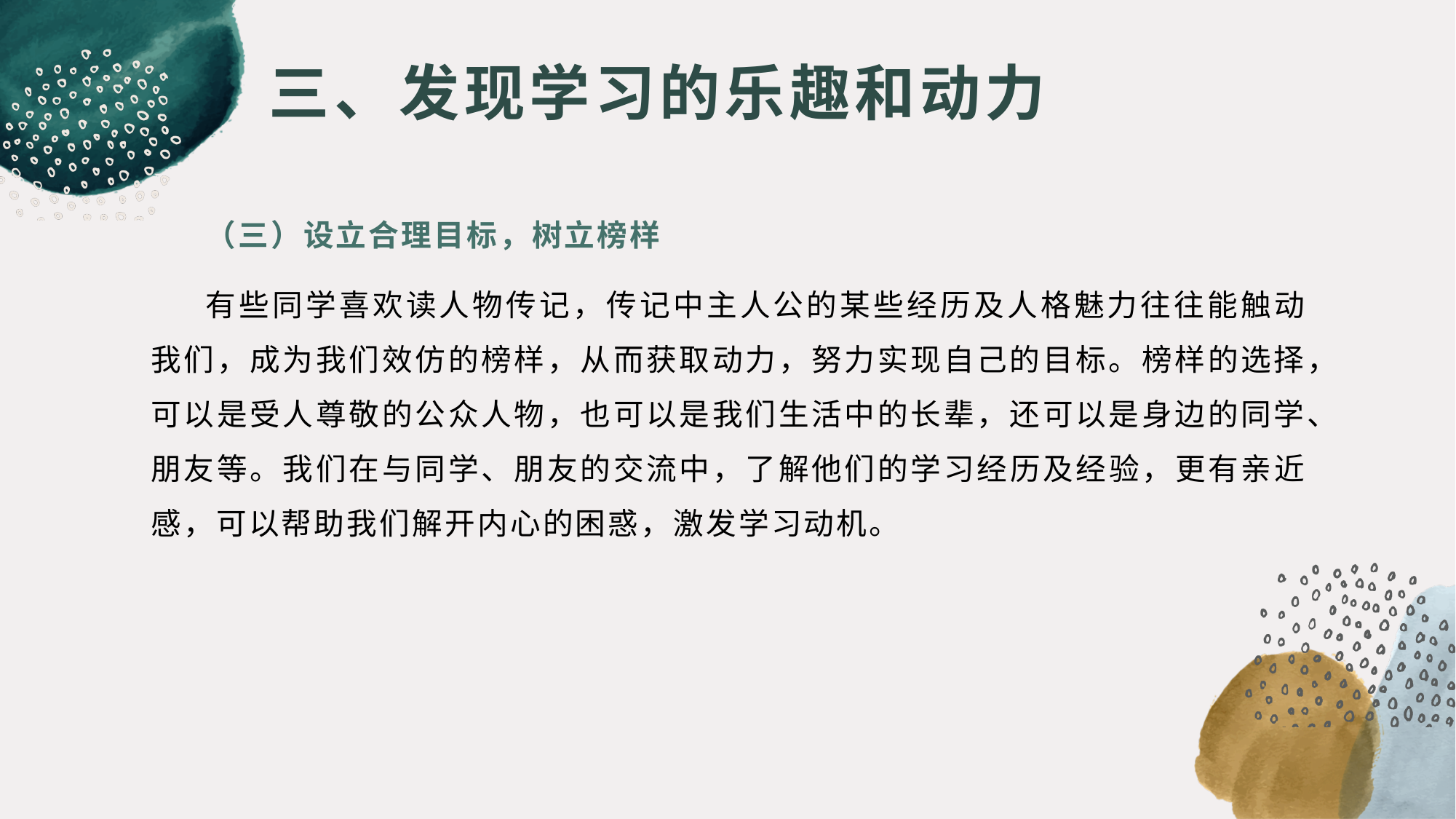

# 三、发现学习的乐趣和动力
（三）设立合理目标，树立榜样
有些同学喜欢读人物传记，传记中主人公的某些经历及人格魅力往往能触动我们，成为我们效仿的榜样，从而获取动力，努力实现自己的目标。榜样的选择，可以是受人尊敬的公众人物，也可以是我们生活中的长辈，还可以是身边的同学、朋友等。我们在与同学、朋友的交流中，了解他们的学习经历及经验，更有亲近感，可以帮助我们解开内心的困惑，激发学习动机。